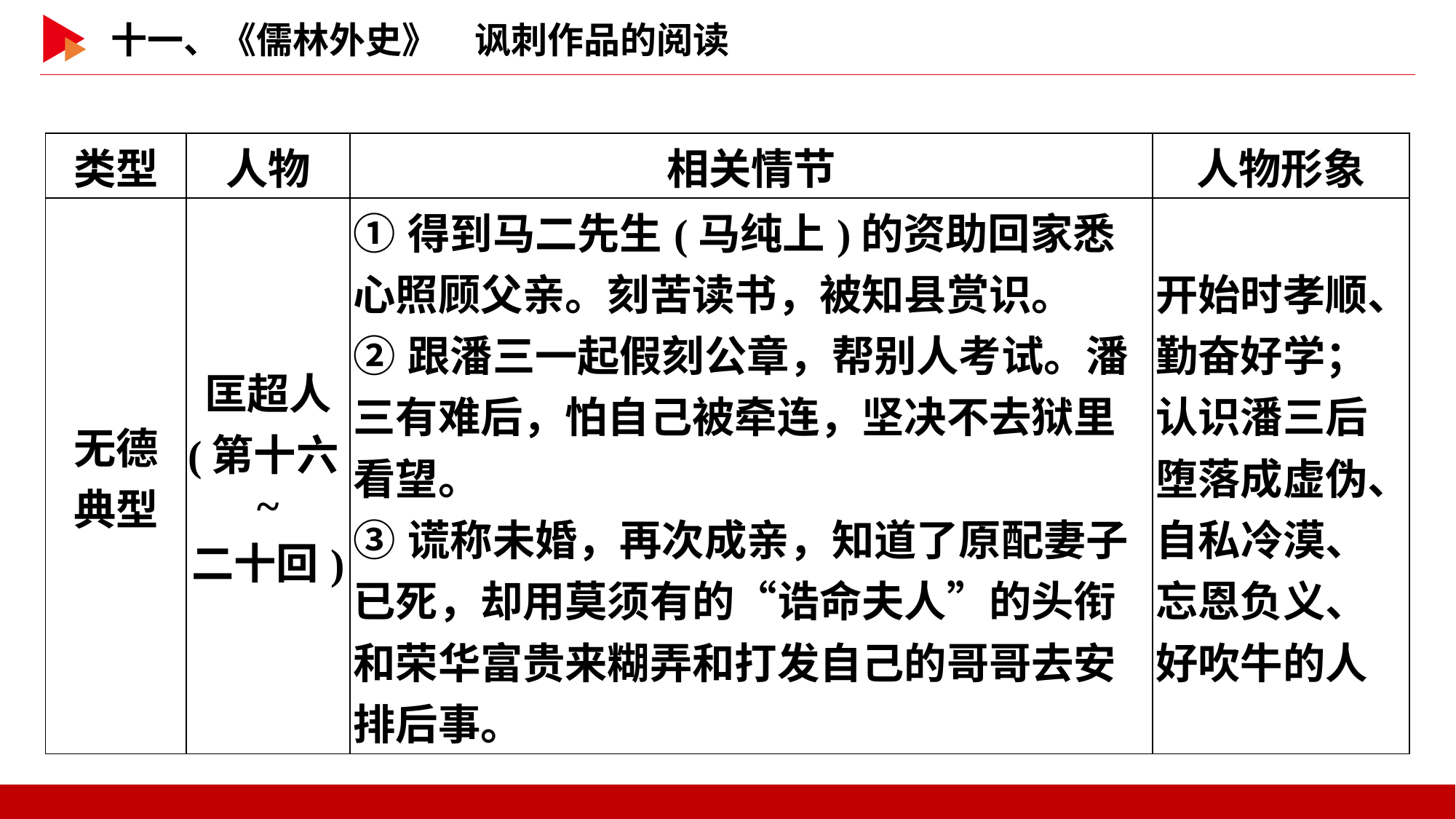

| 类型 | 人物 | 相关情节 | 人物形象 |
| --- | --- | --- | --- |
| 无德 典型 | 匡超人 (第十六~ 二十回) | ①得到马二先生(马纯上)的资助回家悉心照顾父亲。刻苦读书，被知县赏识。 ②跟潘三一起假刻公章，帮别人考试。潘三有难后，怕自己被牵连，坚决不去狱里看望。 ③谎称未婚，再次成亲，知道了原配妻子已死，却用莫须有的“诰命夫人”的头衔和荣华富贵来糊弄和打发自己的哥哥去安排后事。 | 开始时孝顺、勤奋好学；认识潘三后堕落成虚伪、自私冷漠、忘恩负义、好吹牛的人 |